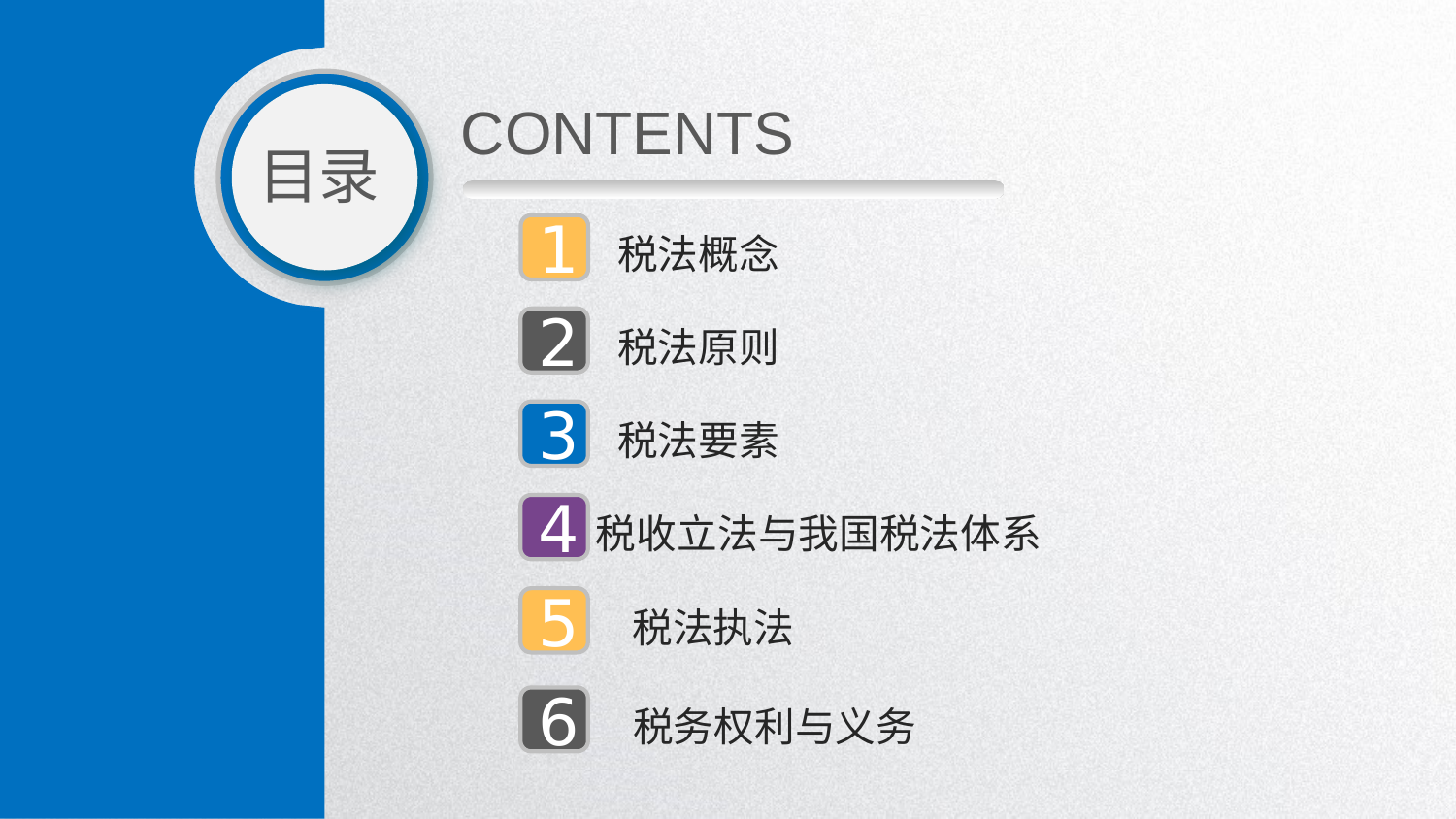

CONTENTS
目录

1
税法概念
2
税法原则
3
税法要素
4
税收立法与我国税法体系
5
税法执法
6
税务权利与义务